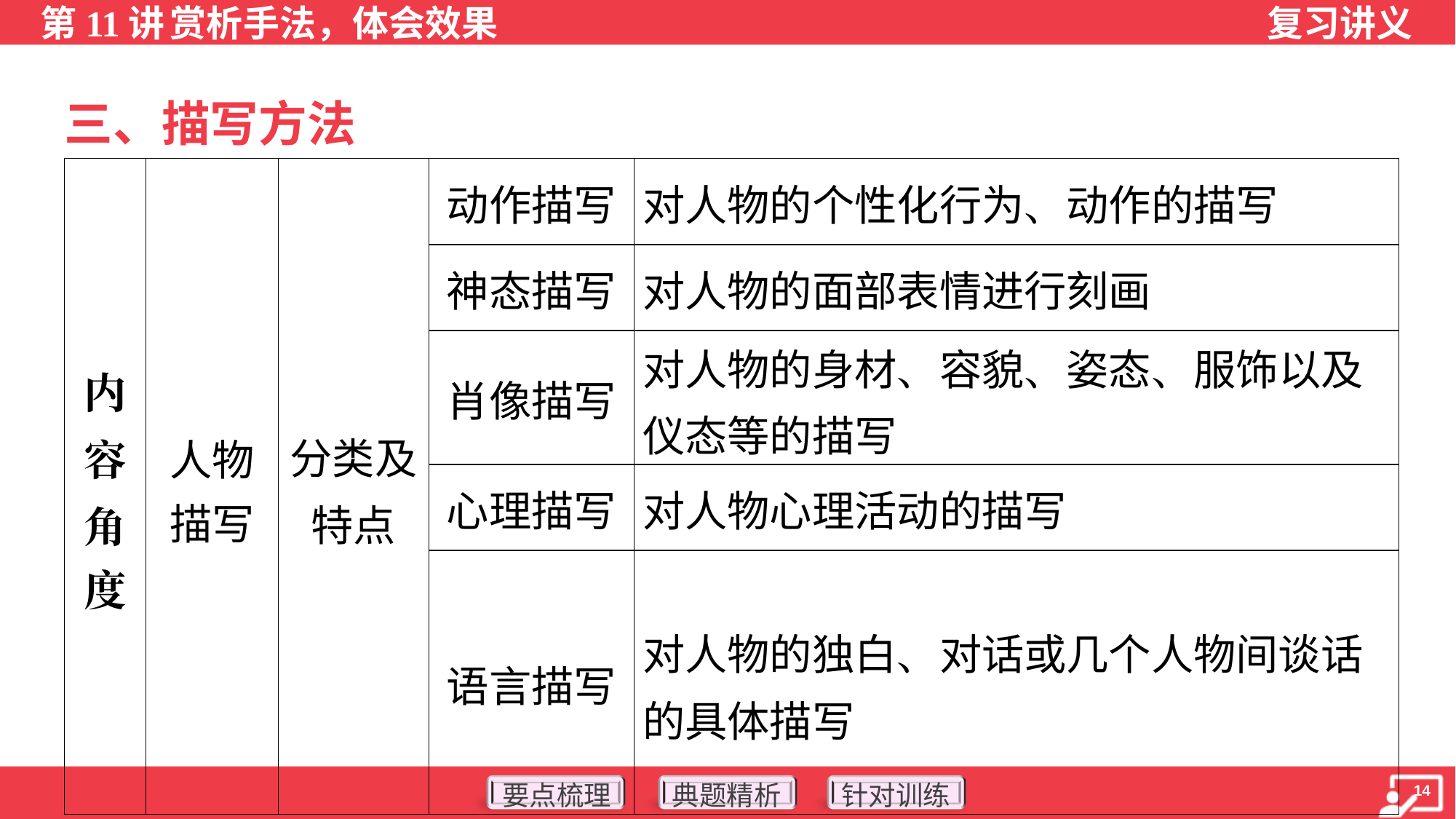

三、描写方法
| 内 容 角 度 | 人物 描写 | 分类及特点 | 动作描写 | 对人物的个性化行为、动作的描写 |  |
| --- | --- | --- | --- | --- | --- |
|  |  |  | 神态描写 | 对人物的面部表情进行刻画 |  |
|  |  |  | 肖像描写 | 对人物的身材、容貌、姿态、服饰以及仪态等的描写 |  |
|  |  |  | 心理描写 | 对人物心理活动的描写 |  |
|  |  |  | 语言描写 | 对人物的独白、对话或几个人物间谈话的具体描写 |  |